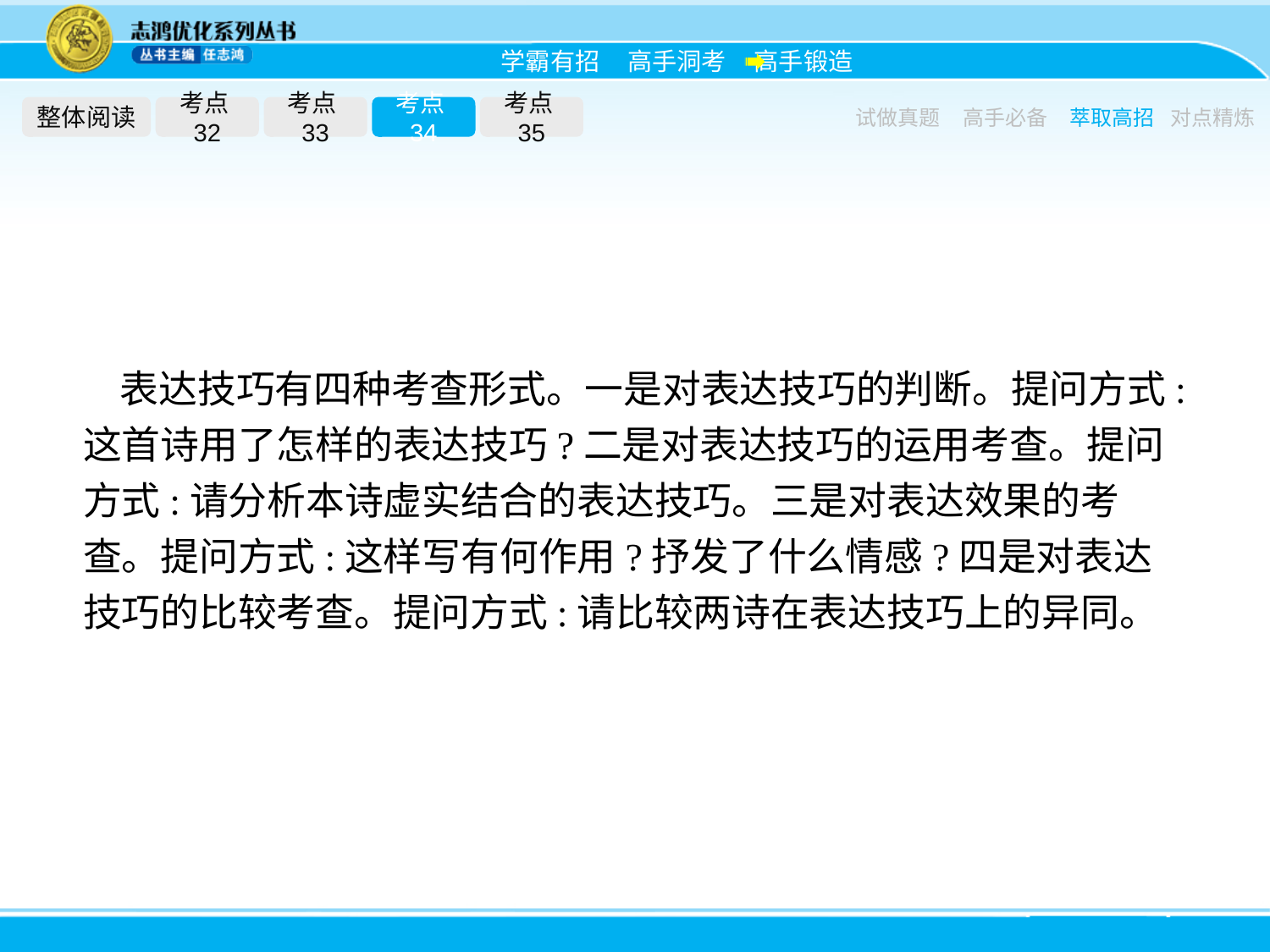

整体阅读
考点32
考点33
考点34
考点35
试做真题
高手必备
萃取高招
对点精炼
表达技巧有四种考查形式。一是对表达技巧的判断。提问方式:这首诗用了怎样的表达技巧?二是对表达技巧的运用考查。提问方式:请分析本诗虚实结合的表达技巧。三是对表达效果的考查。提问方式:这样写有何作用?抒发了什么情感?四是对表达技巧的比较考查。提问方式:请比较两诗在表达技巧上的异同。